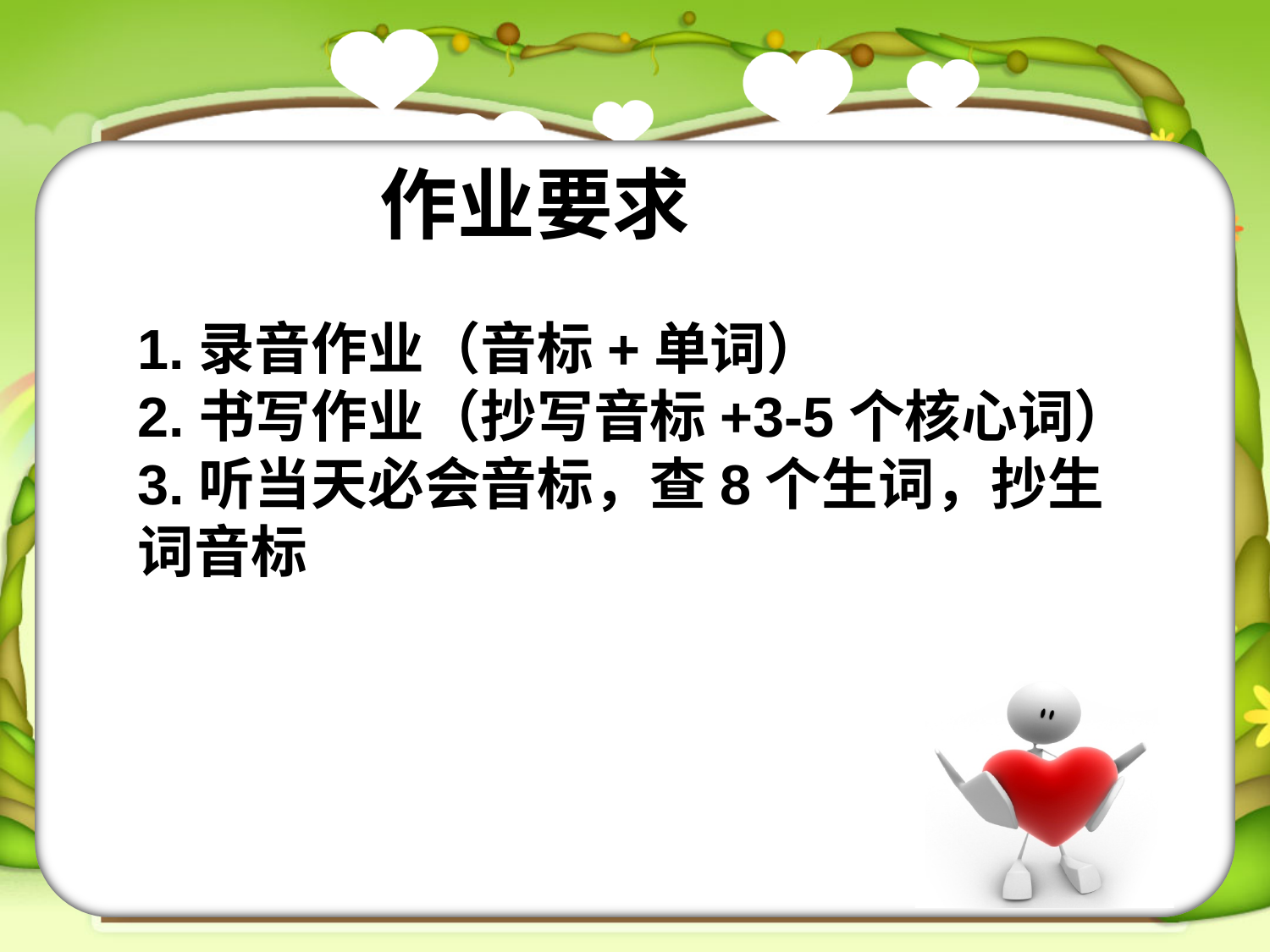

作业要求
1.录音作业（音标+单词）
2.书写作业（抄写音标+3-5个核心词）
3.听当天必会音标，查8个生词，抄生词音标